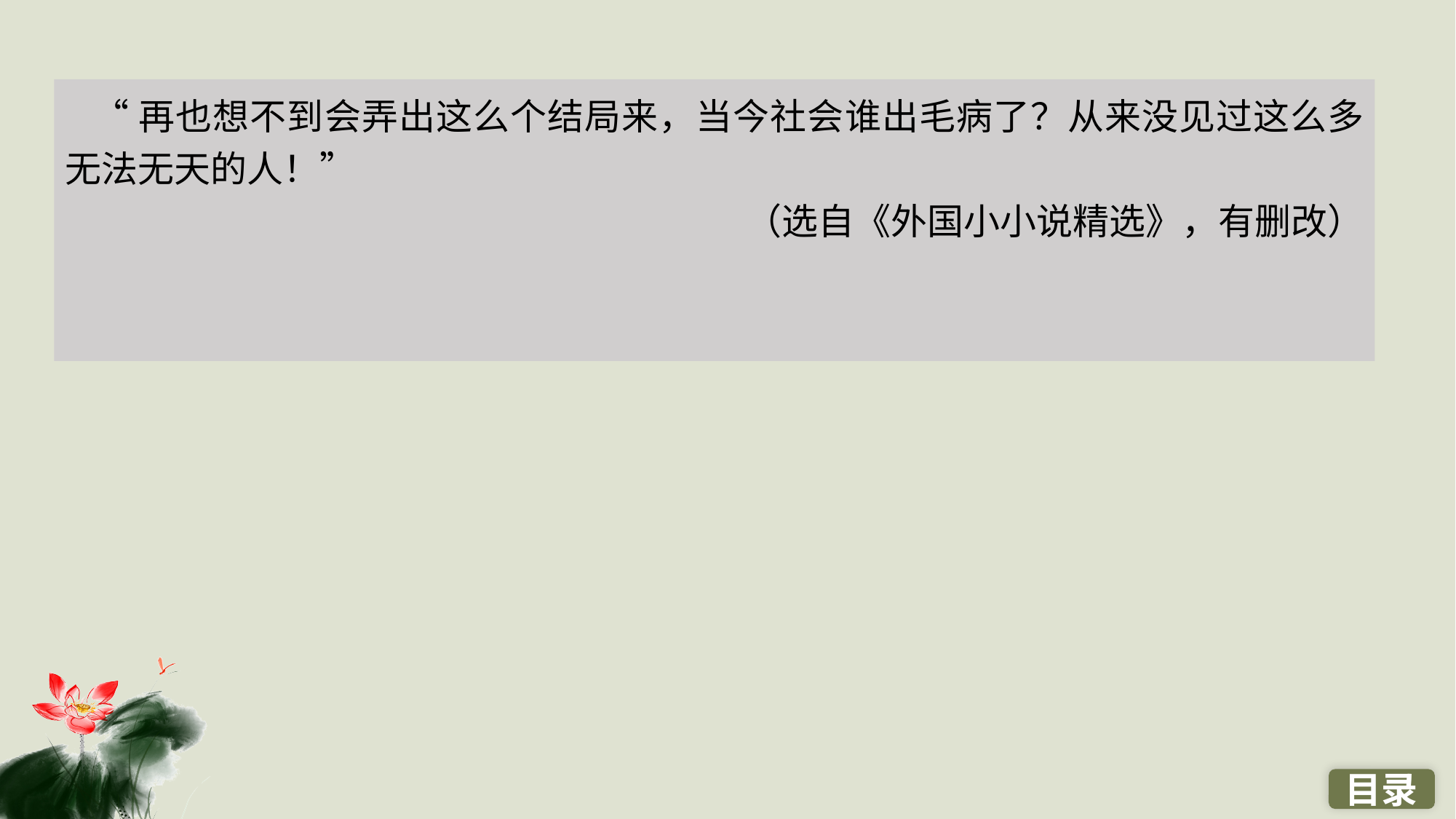

“再也想不到会弄出这么个结局来，当今社会谁出毛病了？从来没见过这么多无法无天的人！”
（选自《外国小小说精选》，有删改）